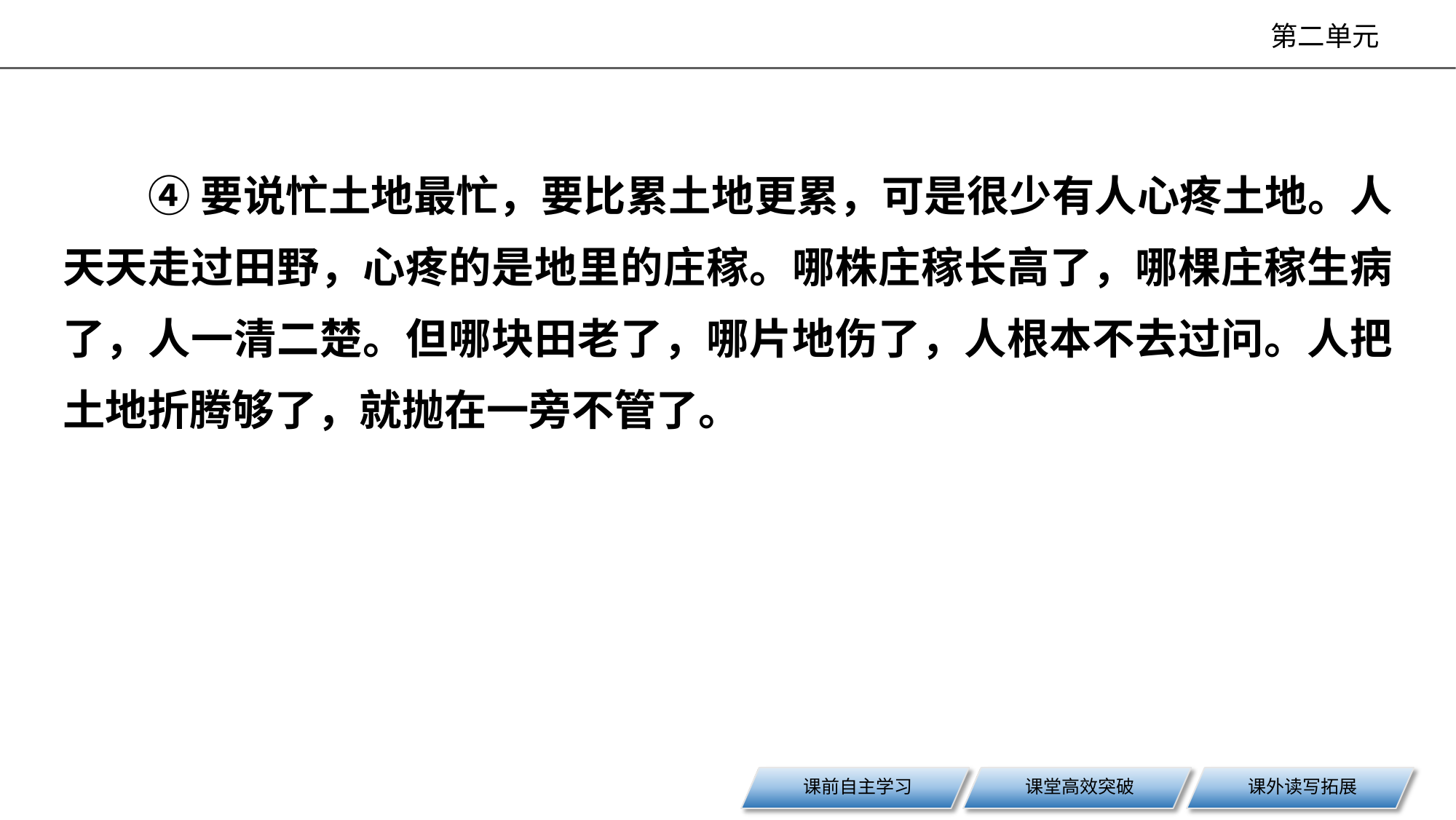

④要说忙土地最忙，要比累土地更累，可是很少有人心疼土地。人天天走过田野，心疼的是地里的庄稼。哪株庄稼长高了，哪棵庄稼生病了，人一清二楚。但哪块田老了，哪片地伤了，人根本不去过问。人把土地折腾够了，就抛在一旁不管了。